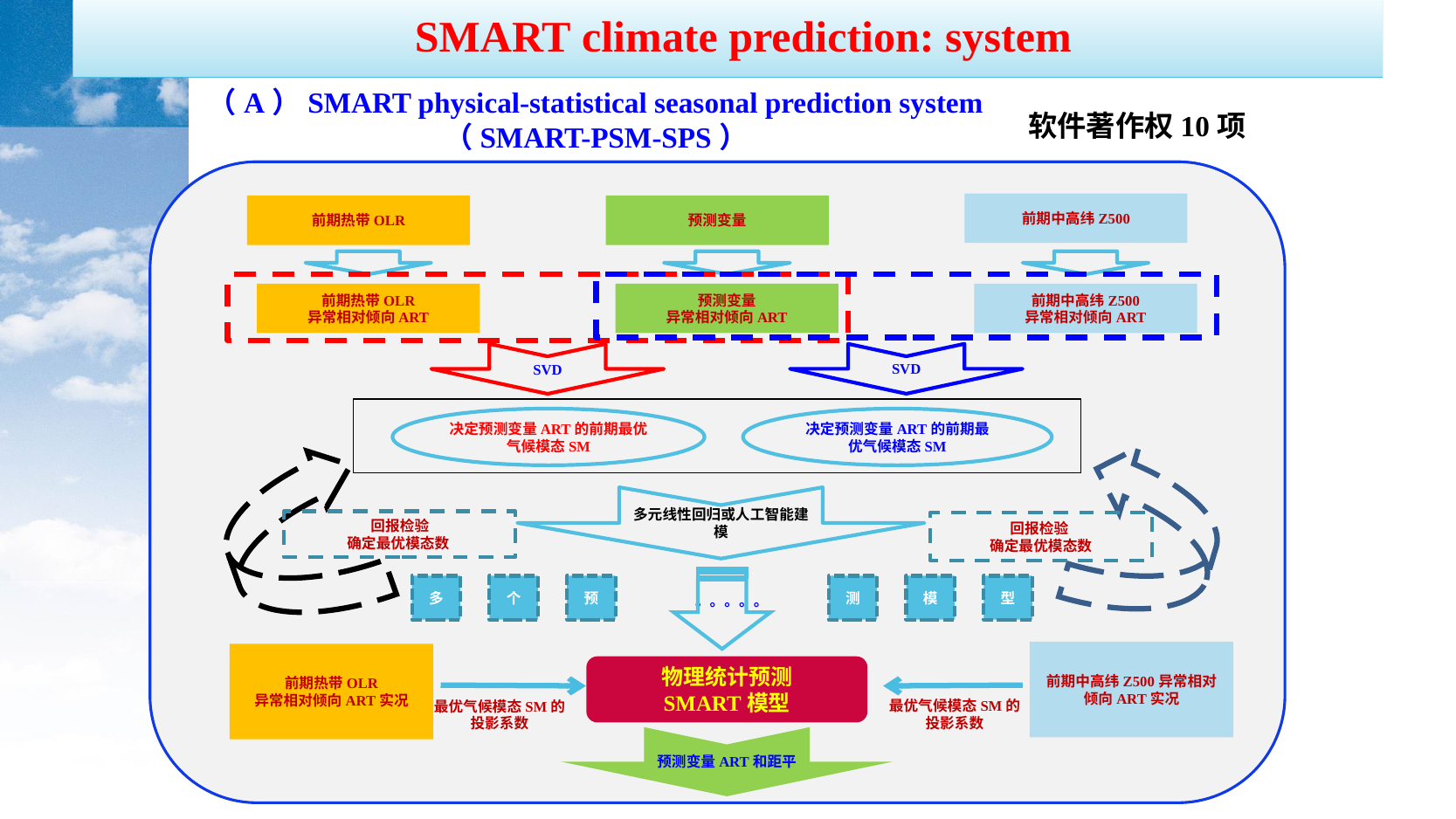

SMART climate prediction: system
（A）SMART physical-statistical seasonal prediction system
（SMART-PSM-SPS）
软件著作权10项

前期中高纬Z500
前期热带OLR
预测变量

前期热带OLR
异常相对倾向ART
预测变量
异常相对倾向ART
前期中高纬Z500
异常相对倾向ART
SVD
SVD

决定预测变量ART的前期最优气候模态SM
决定预测变量ART的前期最优气候模态SM

回报检验
确定最优模态数
回报检验
确定最优模态数
多元线性回归或人工智能建模
多
个
预
测
模
型
。。。。。

前期中高纬Z500异常相对
倾向ART实况
前期热带OLR
异常相对倾向ART实况
物理统计预测
SMART模型
预测变量ART和距平
最优气候模态SM的投影系数
最优气候模态SM的投影系数